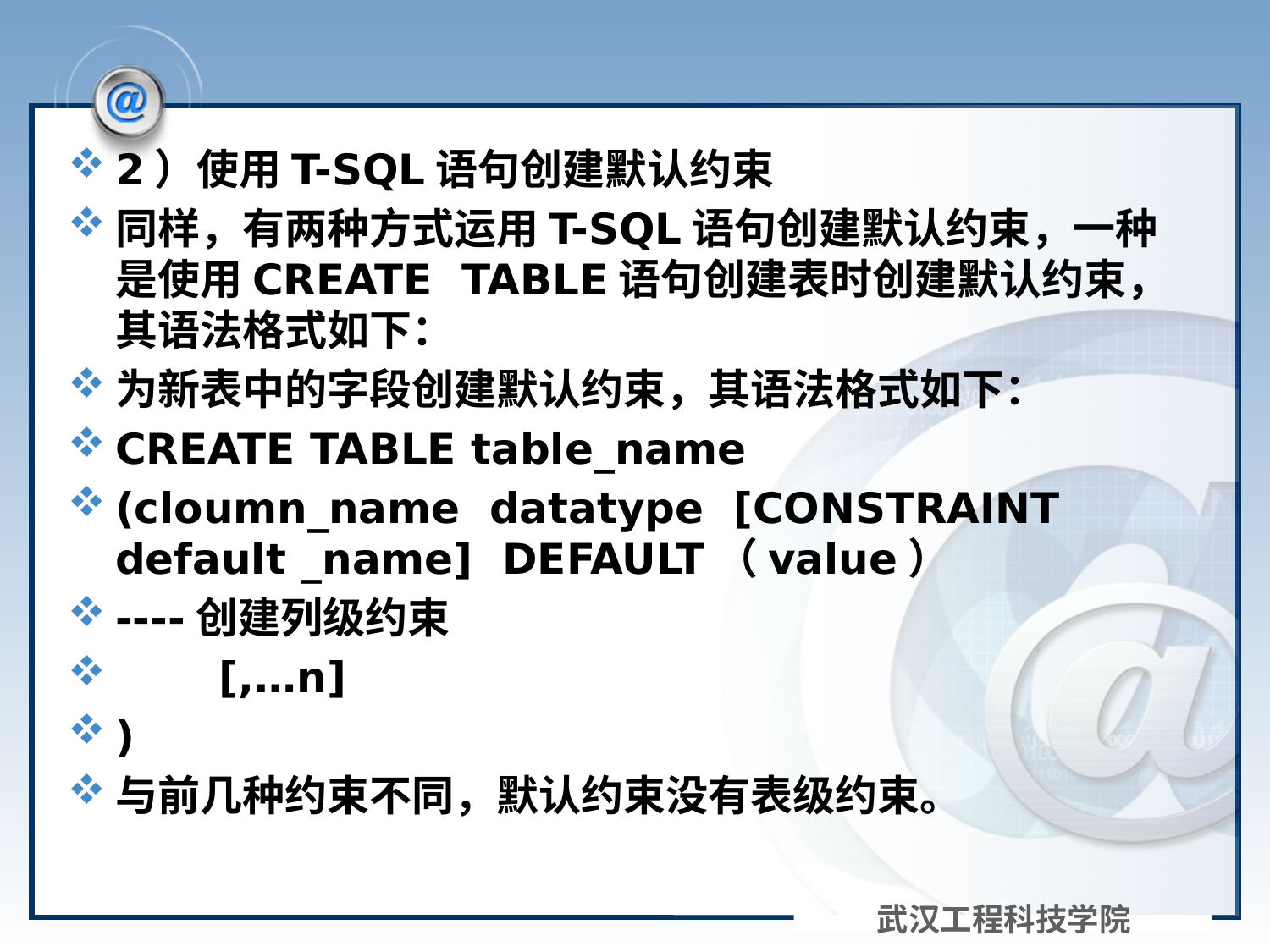

#
2）使用T-SQL语句创建默认约束
同样，有两种方式运用T-SQL语句创建默认约束，一种是使用CREATE  TABLE语句创建表时创建默认约束，其语法格式如下：
为新表中的字段创建默认约束，其语法格式如下：
CREATE TABLE table_name
(cloumn_name  datatype  [CONSTRAINT  default _name]  DEFAULT（value）
----创建列级约束
       [,…n]
)
与前几种约束不同，默认约束没有表级约束。
武汉工程科技学院